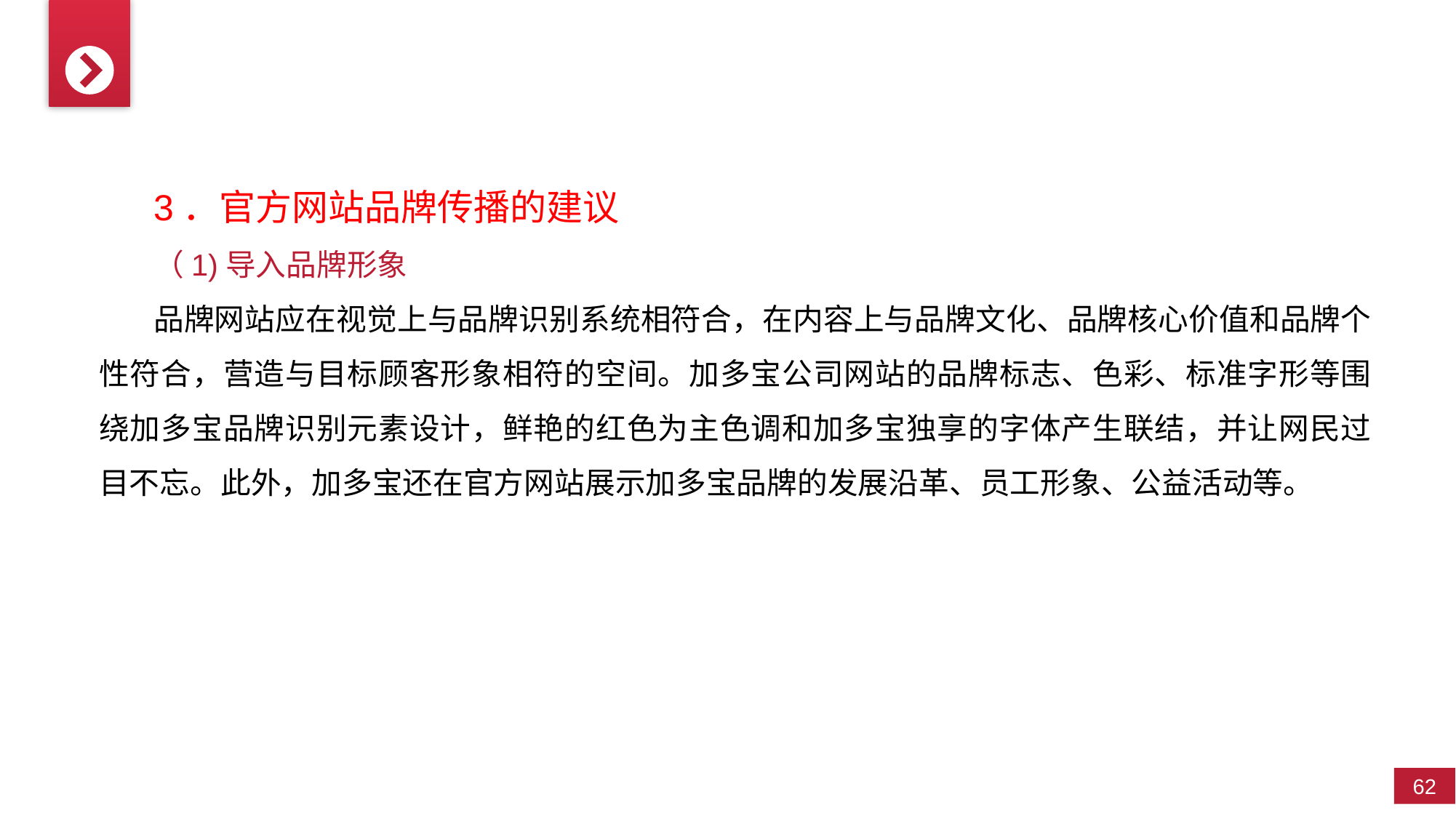

3．官方网站品牌传播的建议
（1)导入品牌形象
品牌网站应在视觉上与品牌识别系统相符合，在内容上与品牌文化、品牌核心价值和品牌个性符合，营造与目标顾客形象相符的空间。加多宝公司网站的品牌标志、色彩、标准字形等围绕加多宝品牌识别元素设计，鲜艳的红色为主色调和加多宝独享的字体产生联结，并让网民过目不忘。此外，加多宝还在官方网站展示加多宝品牌的发展沿革、员工形象、公益活动等。